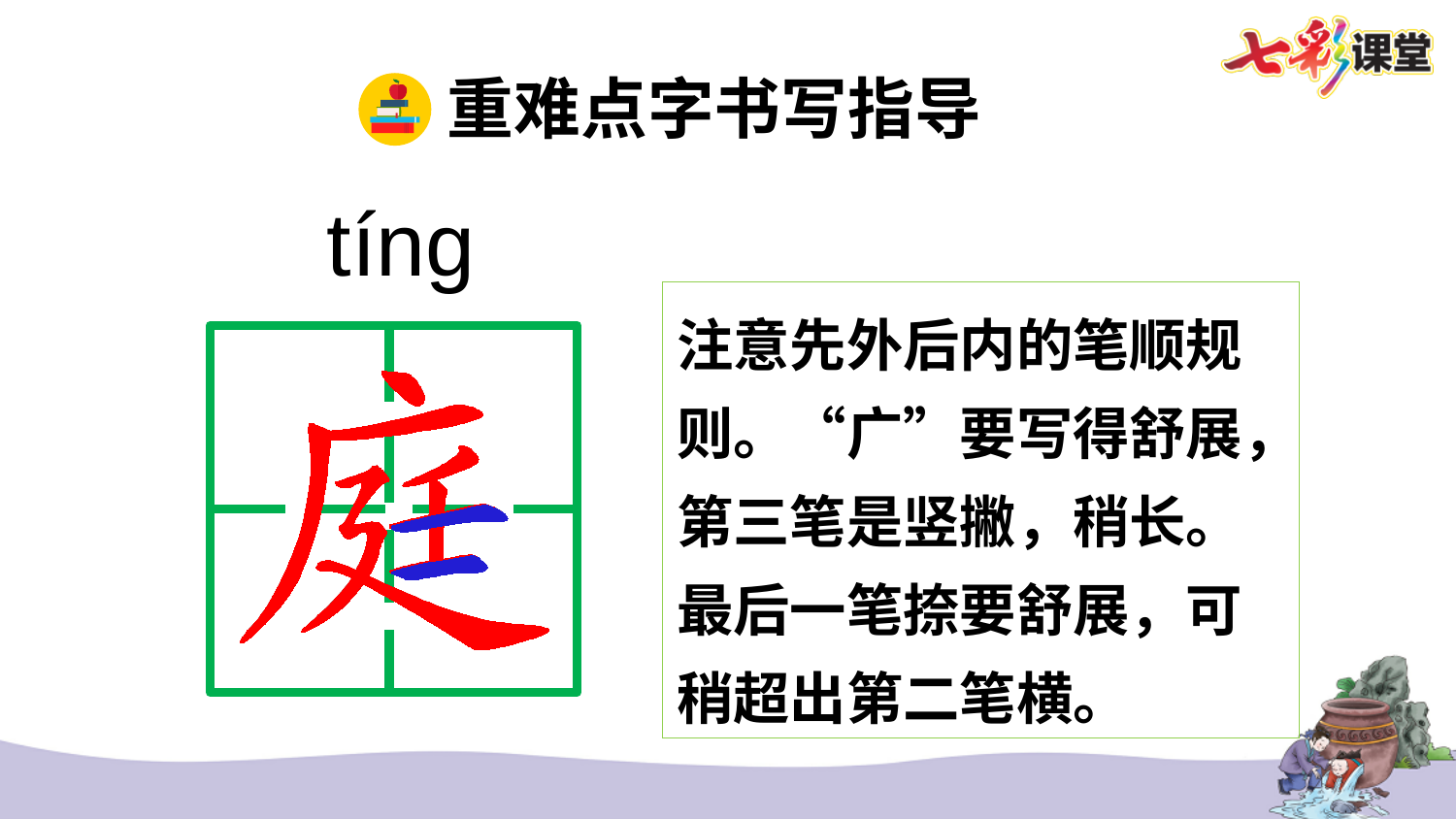

重难点字书写指导

tíng
注意先外后内的笔顺规则。“广”要写得舒展，第三笔是竖撇，稍长。最后一笔捺要舒展，可稍超出第二笔横。